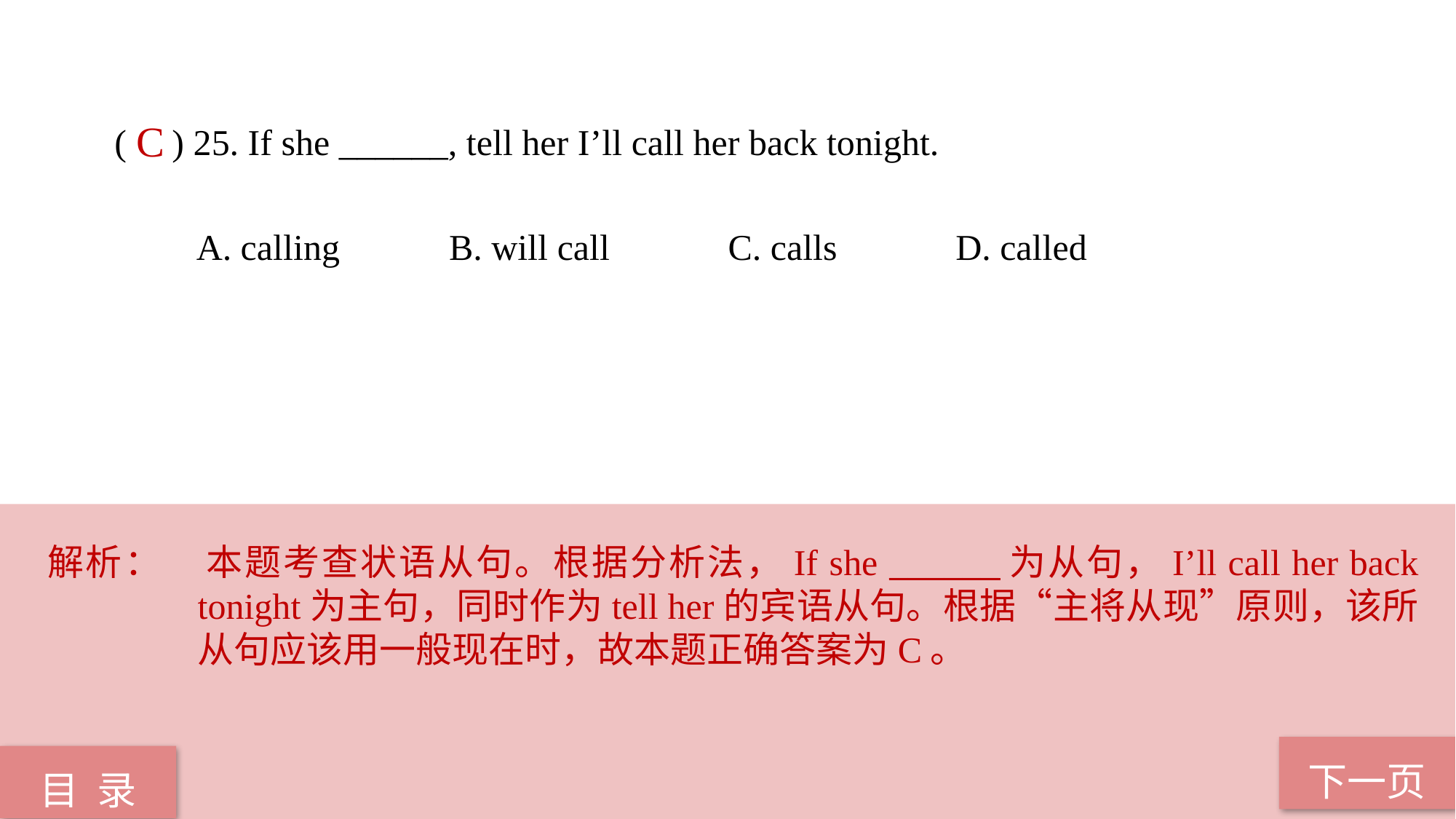

(     ) 25. If she ______, tell her I’ll call her back tonight.

         A. calling            B. will call             C. calls             D. called
C
解析：	本题考查状语从句。根据分析法，If she ______为从句，I’ll call her back tonight为主句，同时作为tell her的宾语从句。根据“主将从现”原则，该所从句应该用一般现在时，故本题正确答案为C。
下一页